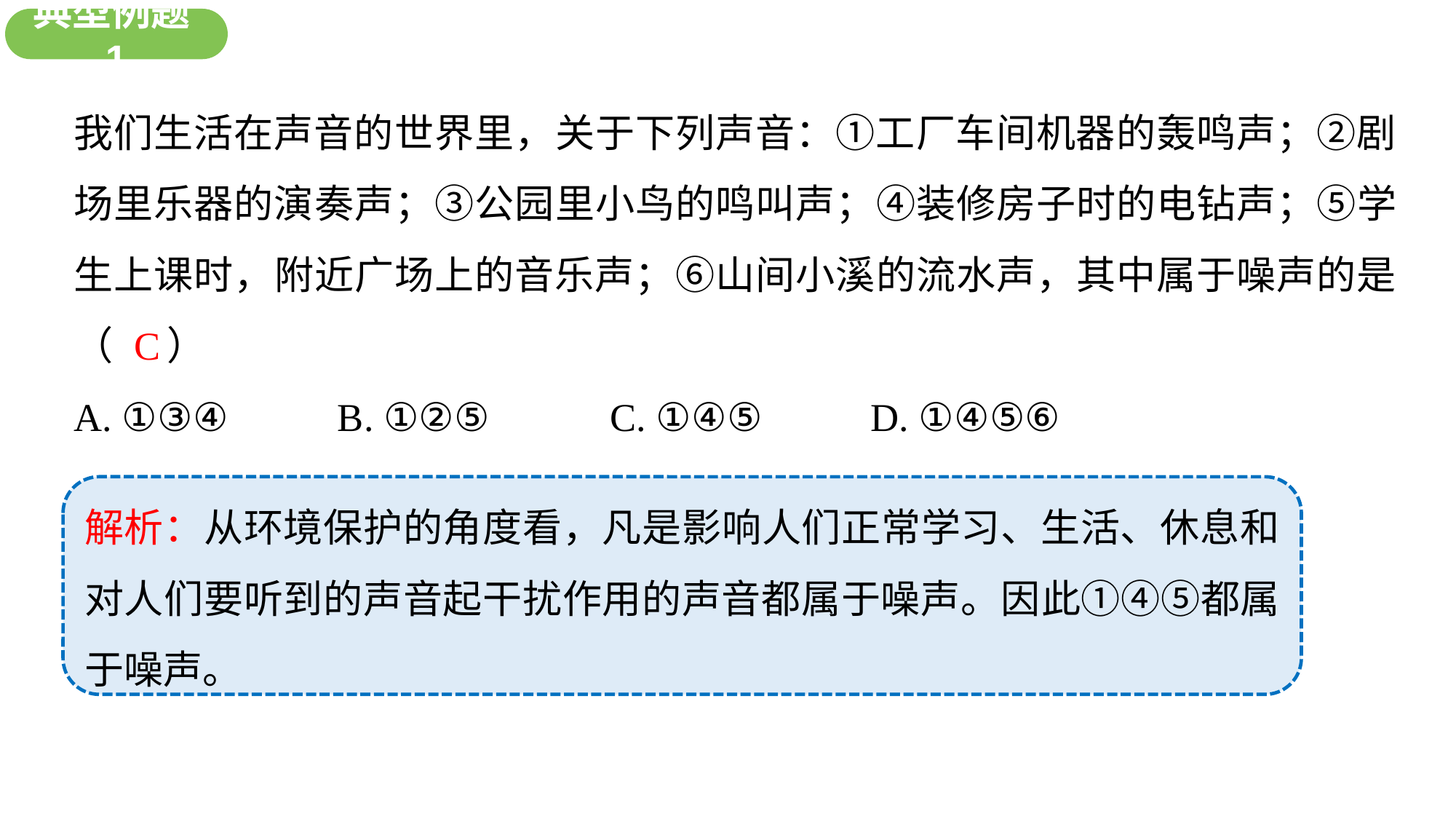

新知探究
典型例题1
我们生活在声音的世界里，关于下列声音：①工厂车间机器的轰鸣声；②剧场里乐器的演奏声；③公园里小鸟的鸣叫声；④装修房子时的电钻声；⑤学生上课时，附近广场上的音乐声；⑥山间小溪的流水声，其中属于噪声的是（      ）
A. ①③④          B. ①②⑤           C. ①④⑤          D. ①④⑤⑥
C
解析：从环境保护的角度看，凡是影响人们正常学习、生活、休息和对人们要听到的声音起干扰作用的声音都属于噪声。因此①④⑤都属于噪声。